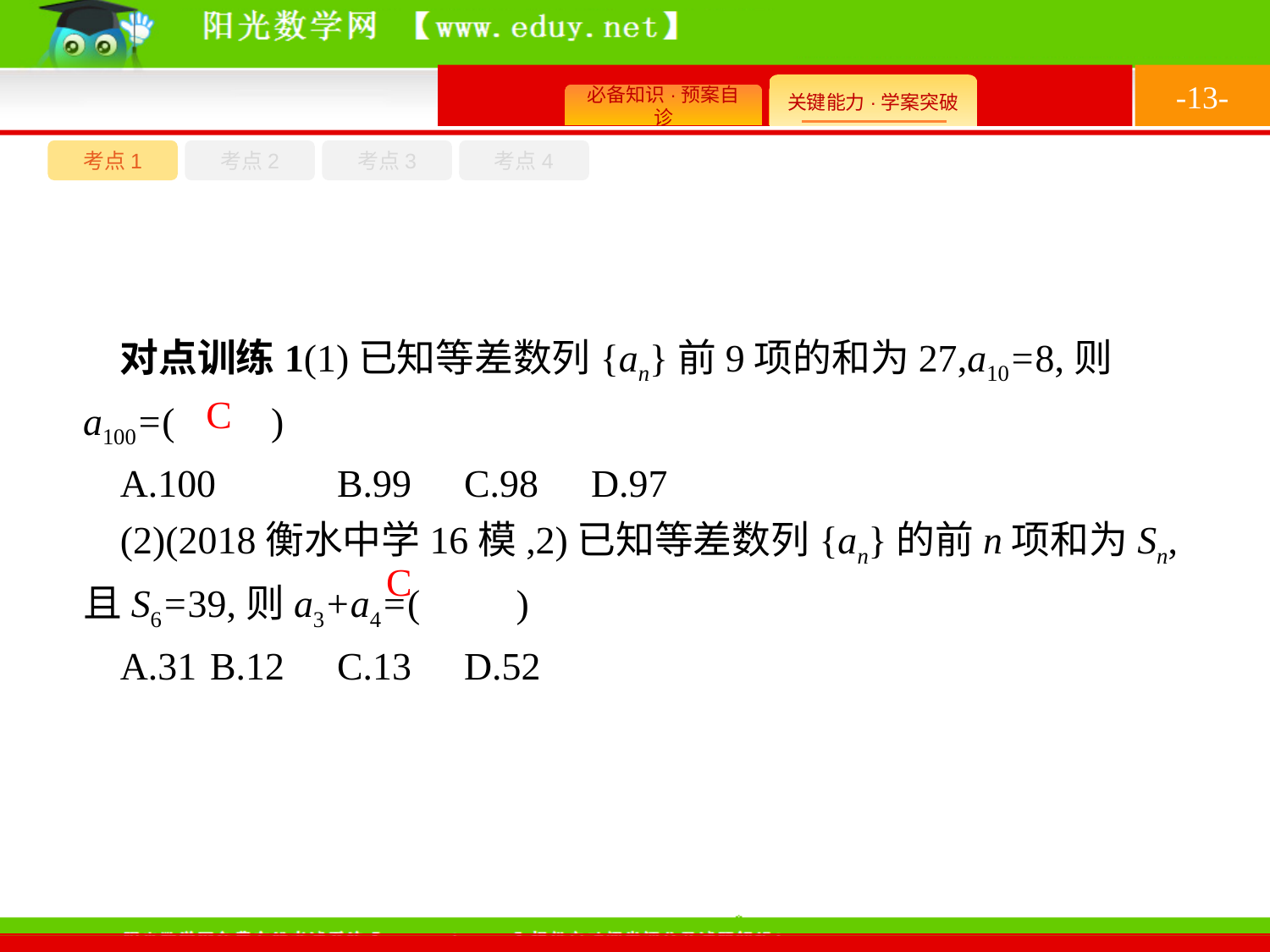

-13-
考点1
考点3
考点4
考点2
对点训练1(1)已知等差数列{an}前9项的和为27,a10=8,则a100=(　　)
A.100	B.99	C.98	D.97
(2)(2018衡水中学16模,2)已知等差数列{an}的前n项和为Sn,且S6=39,则a3+a4=(　　)
A.31	B.12	C.13	D.52
C
C